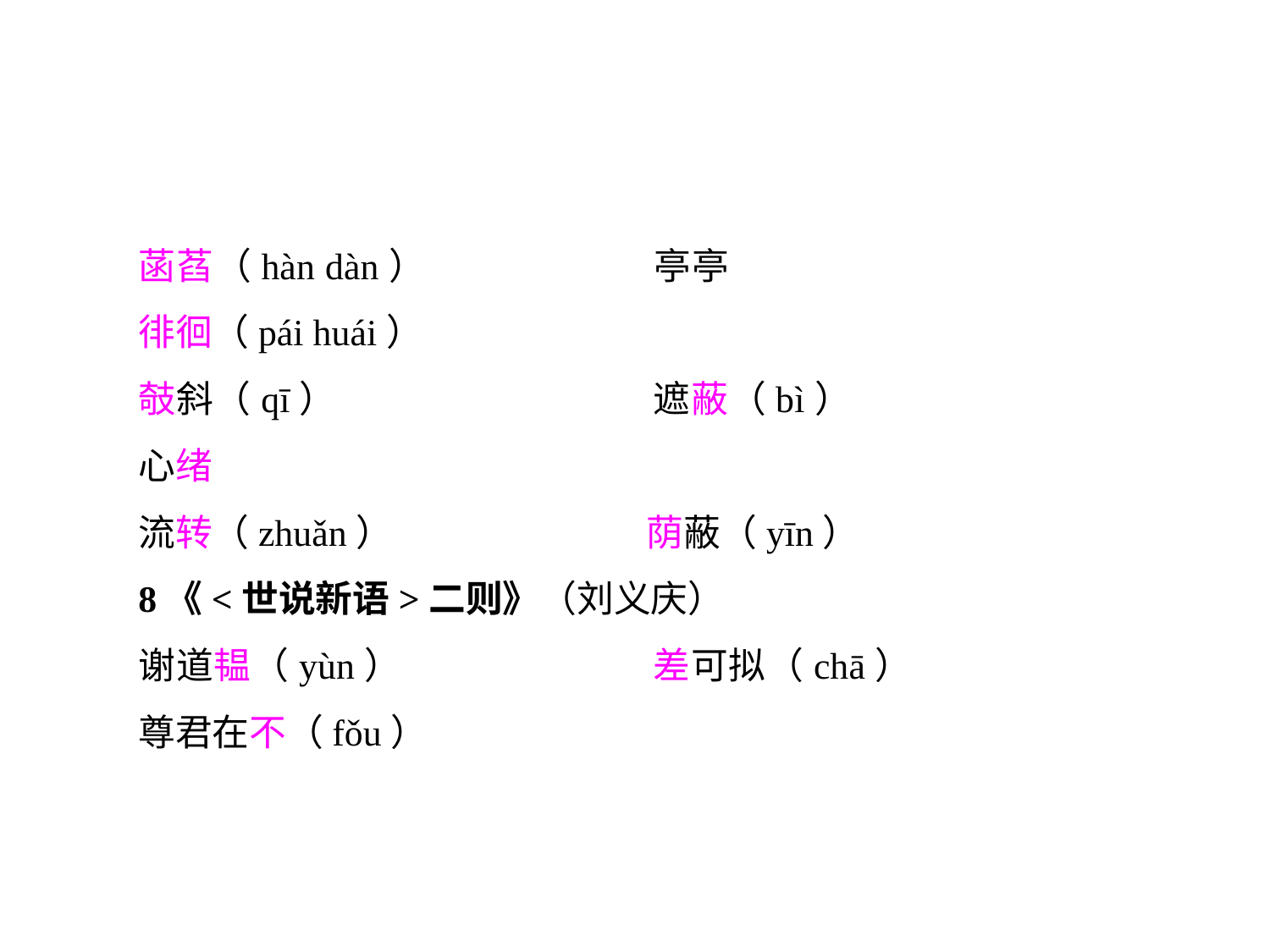

菡萏（hàn dàn）		亭亭				徘徊（pái huái）
攲斜（qī）			遮蔽（bì）			心绪
流转（zhuǎn）		荫蔽（yīn）
8《<世说新语>二则》（刘义庆）
谢道韫（yùn）		差可拟（chā）		尊君在不（fǒu）